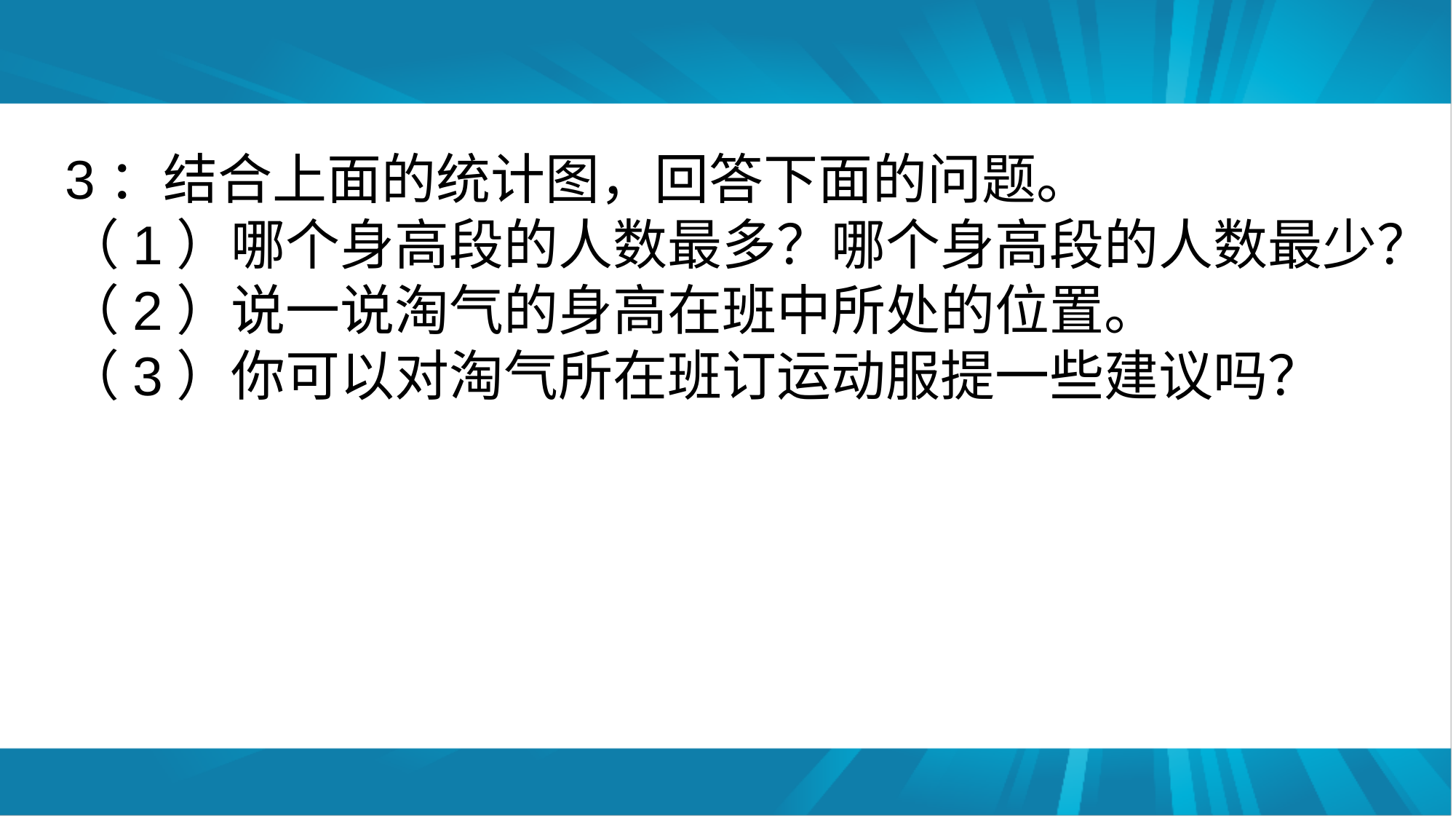

3：结合上面的统计图，回答下面的问题。
（1）哪个身高段的人数最多？哪个身高段的人数最少？
（2）说一说淘气的身高在班中所处的位置。
（3）你可以对淘气所在班订运动服提一些建议吗？